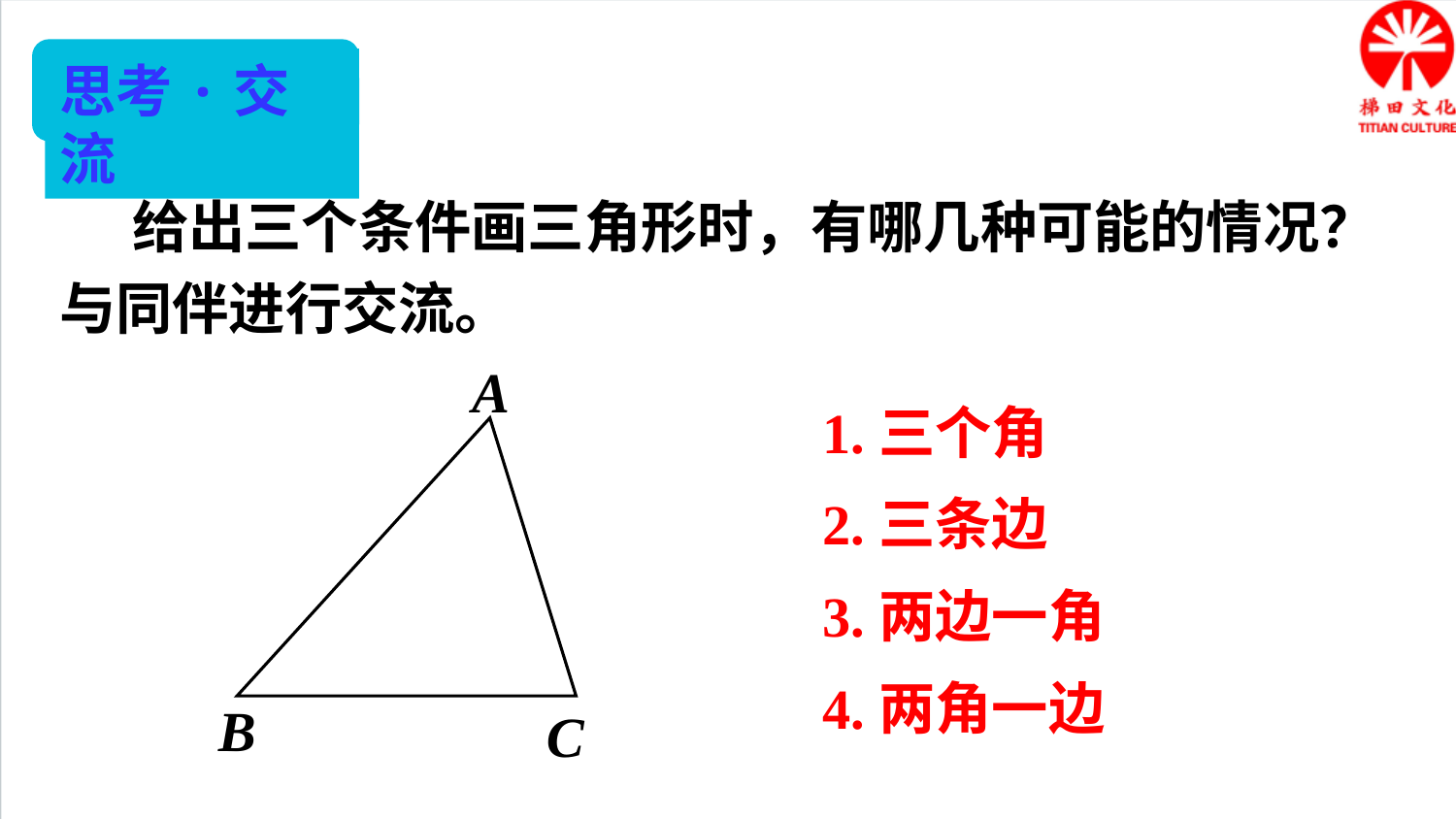

思考·交流
给出三个条件画三角形时，有哪几种可能的情况？与同伴进行交流。
A

B
C
1.三个角
2.三条边
3.两边一角
4.两角一边